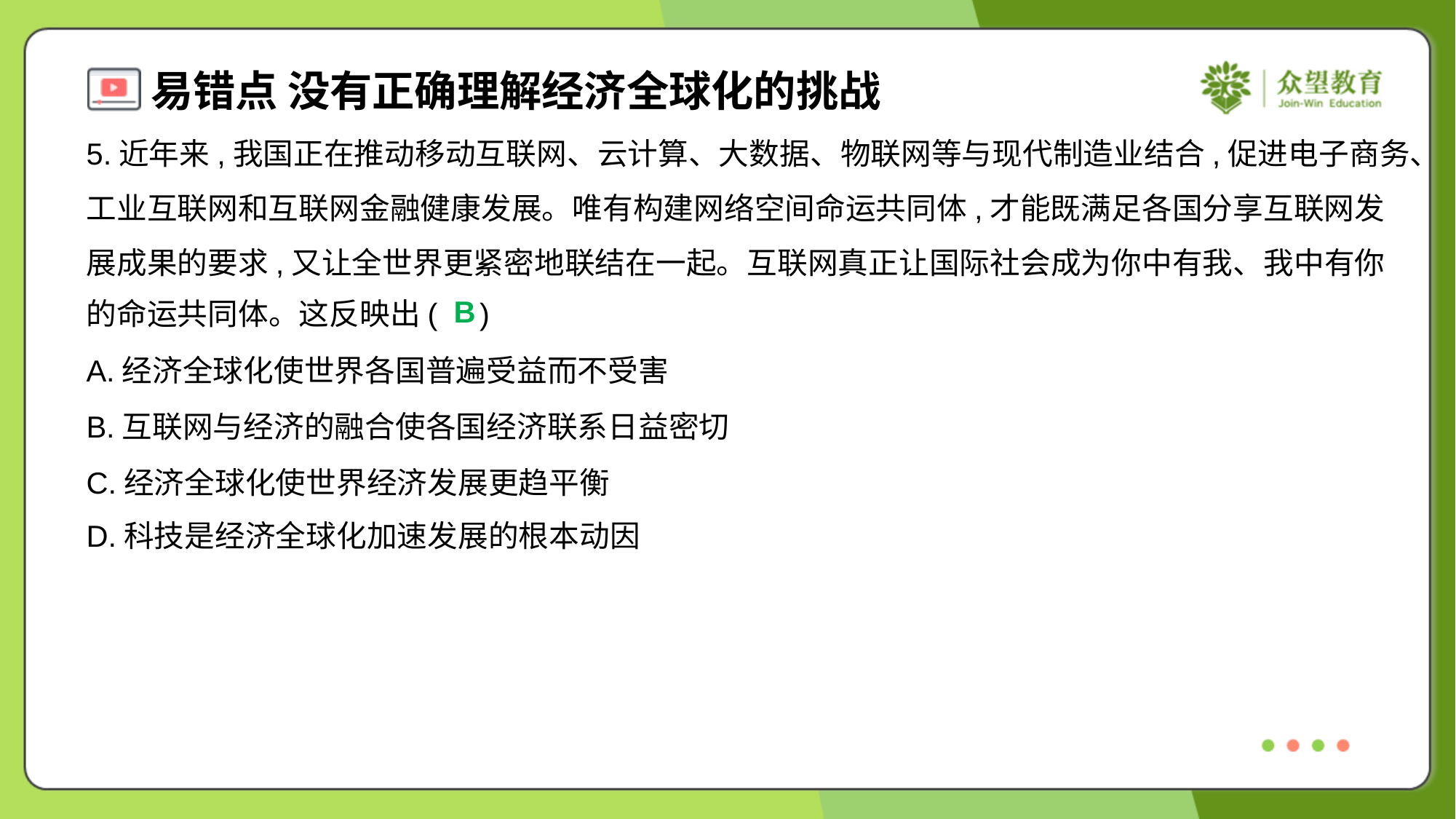

5.近年来,我国正在推动移动互联网、云计算、大数据、物联网等与现代制造业结合,促进电子商务、
工业互联网和互联网金融健康发展。唯有构建网络空间命运共同体,才能既满足各国分享互联网发
展成果的要求,又让全世界更紧密地联结在一起。互联网真正让国际社会成为你中有我、我中有你
的命运共同体。这反映出(     )
B
A.经济全球化使世界各国普遍受益而不受害
B.互联网与经济的融合使各国经济联系日益密切
C.经济全球化使世界经济发展更趋平衡
D.科技是经济全球化加速发展的根本动因